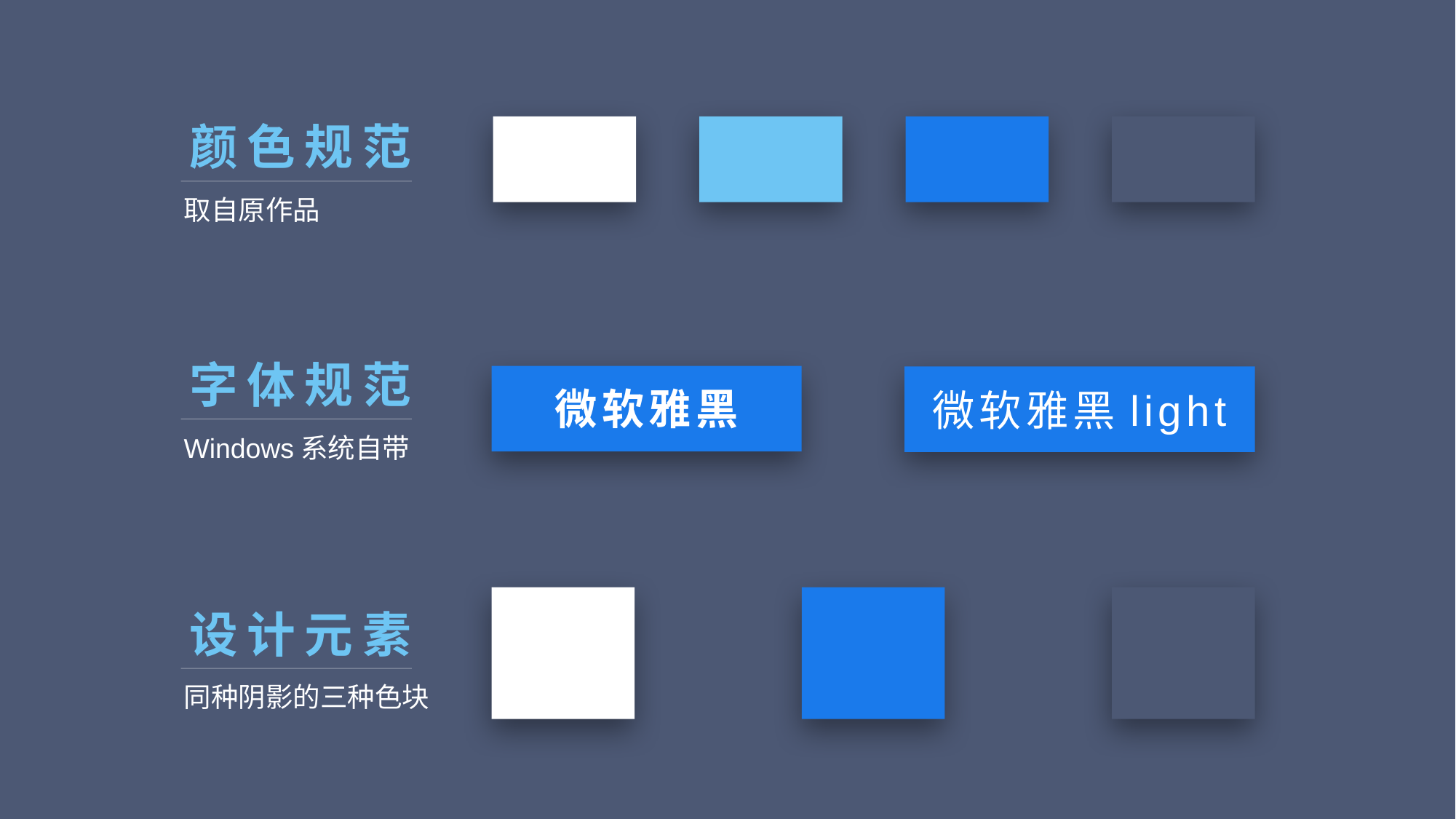

颜色规范

取自原作品
字体规范

微软雅黑
微软雅黑light
Windows系统自带

设计元素
同种阴影的三种色块